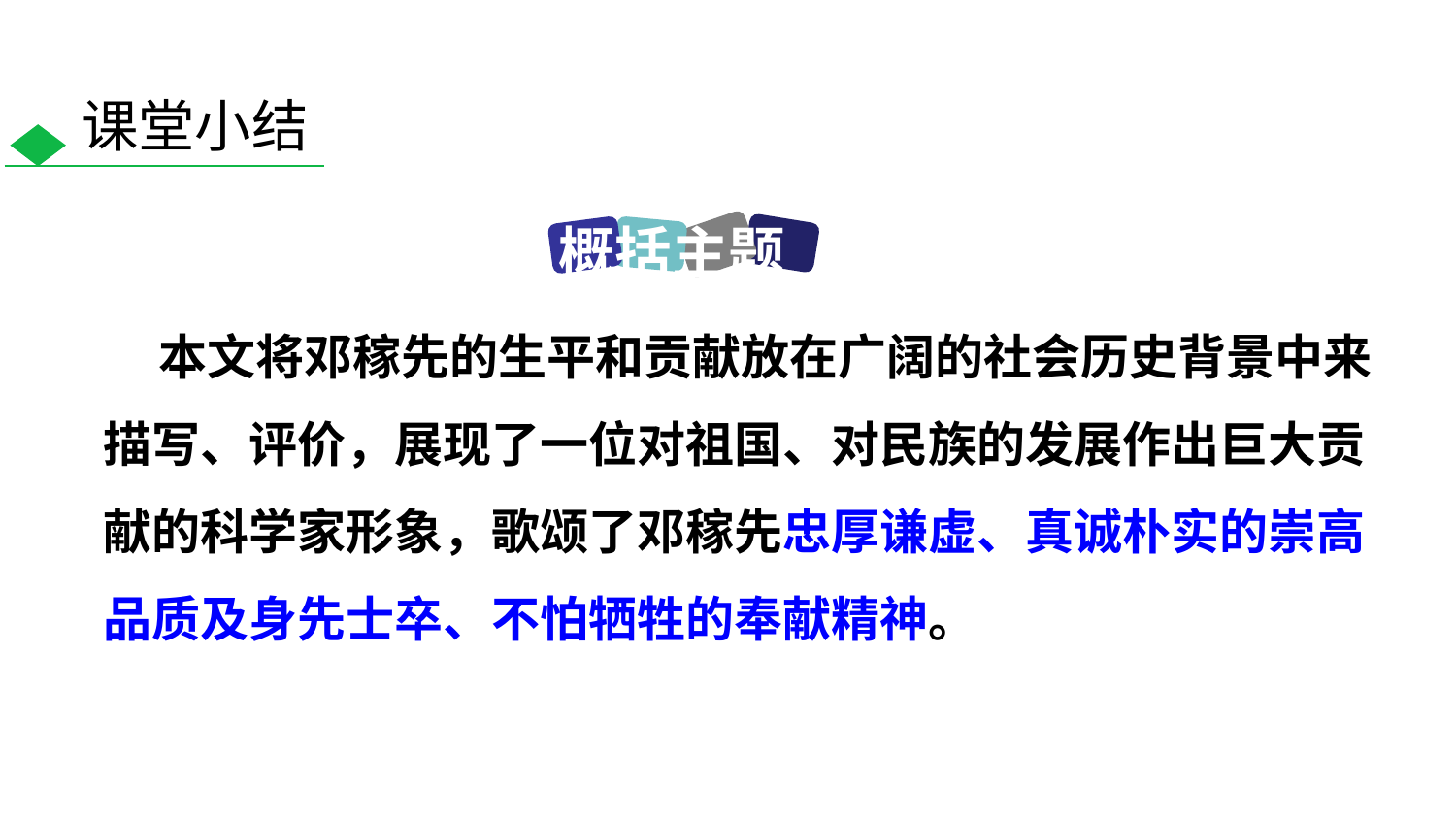

课堂小结

概括主题

    本文将邓稼先的生平和贡献放在广阔的社会历史背景中来描写、评价，展现了一位对祖国、对民族的发展作出巨大贡献的科学家形象，歌颂了邓稼先忠厚谦虚、真诚朴实的崇高品质及身先士卒、不怕牺牲的奉献精神。